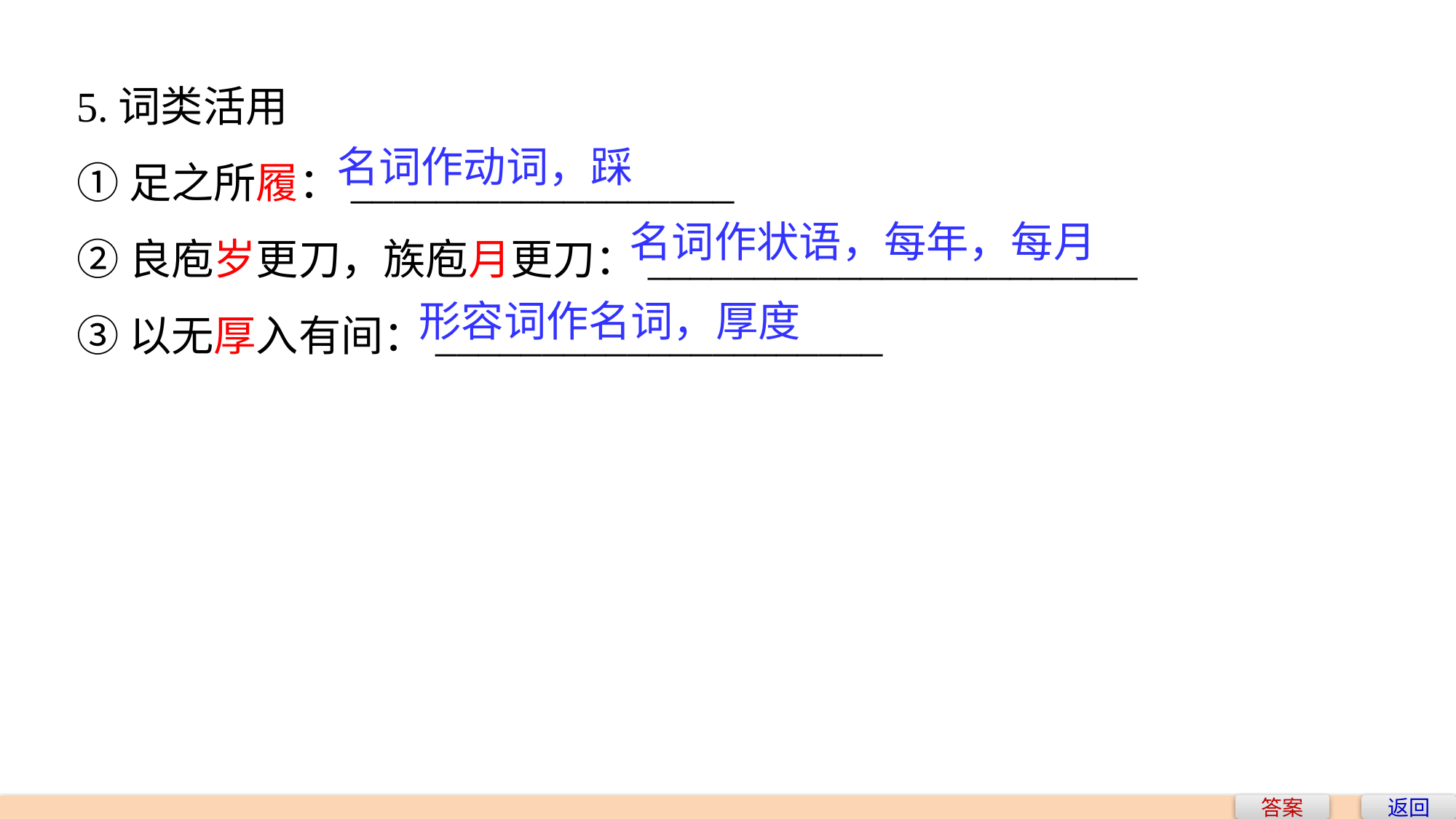

5.词类活用
①足之所履：__________________
②良庖岁更刀，族庖月更刀：_______________________
③以无厚入有间：_____________________
名词作动词，踩
名词作状语，每年，每月
形容词作名词，厚度
答案
返回